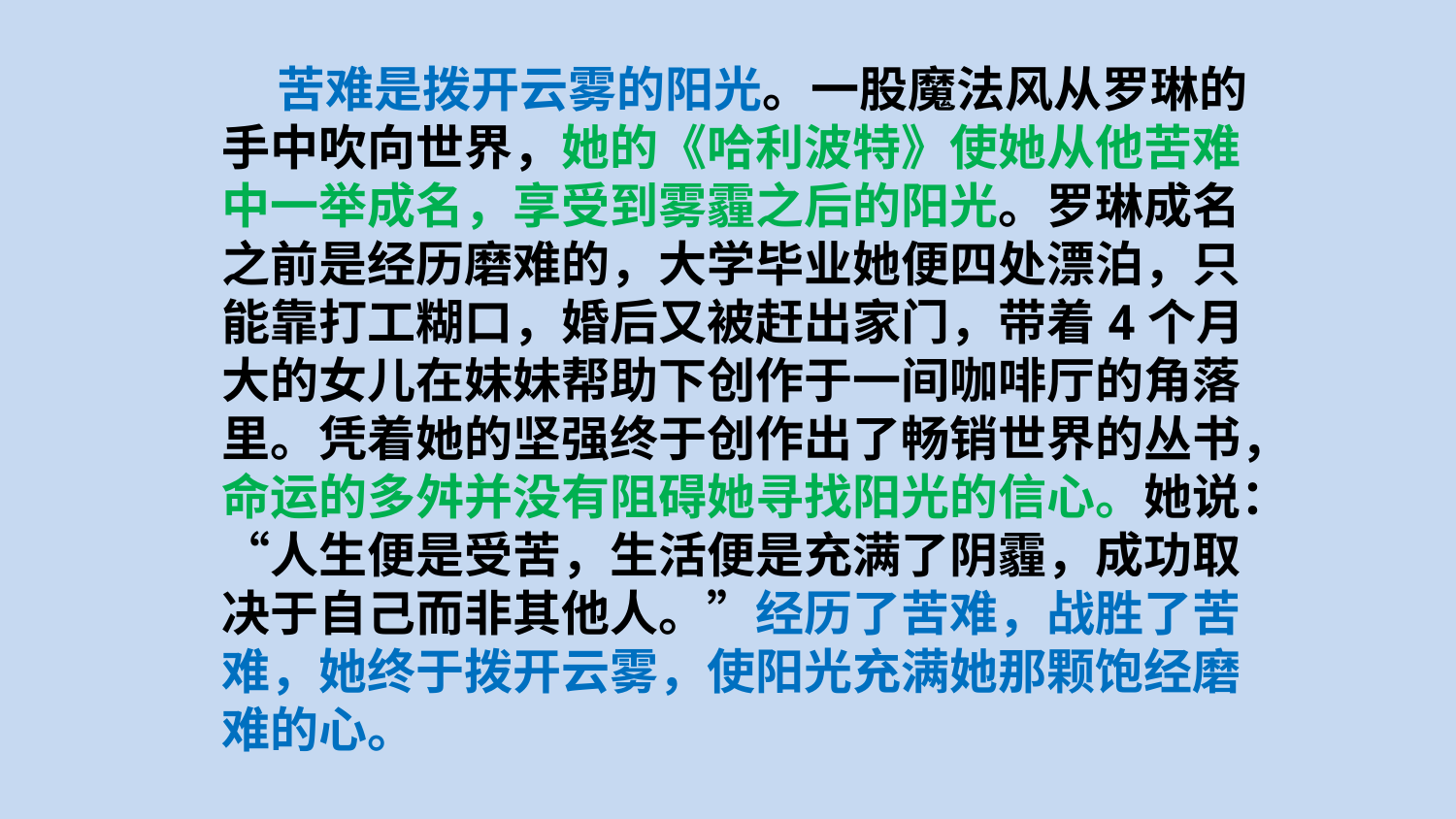

苦难是拨开云雾的阳光。一股魔法风从罗琳的手中吹向世界，她的《哈利波特》使她从他苦难中一举成名，享受到雾霾之后的阳光。罗琳成名之前是经历磨难的，大学毕业她便四处漂泊，只能靠打工糊口，婚后又被赶出家门，带着4个月大的女儿在妹妹帮助下创作于一间咖啡厅的角落里。凭着她的坚强终于创作出了畅销世界的丛书，命运的多舛并没有阻碍她寻找阳光的信心。她说：“人生便是受苦，生活便是充满了阴霾，成功取决于自己而非其他人。”经历了苦难，战胜了苦难，她终于拨开云雾，使阳光充满她那颗饱经磨难的心。